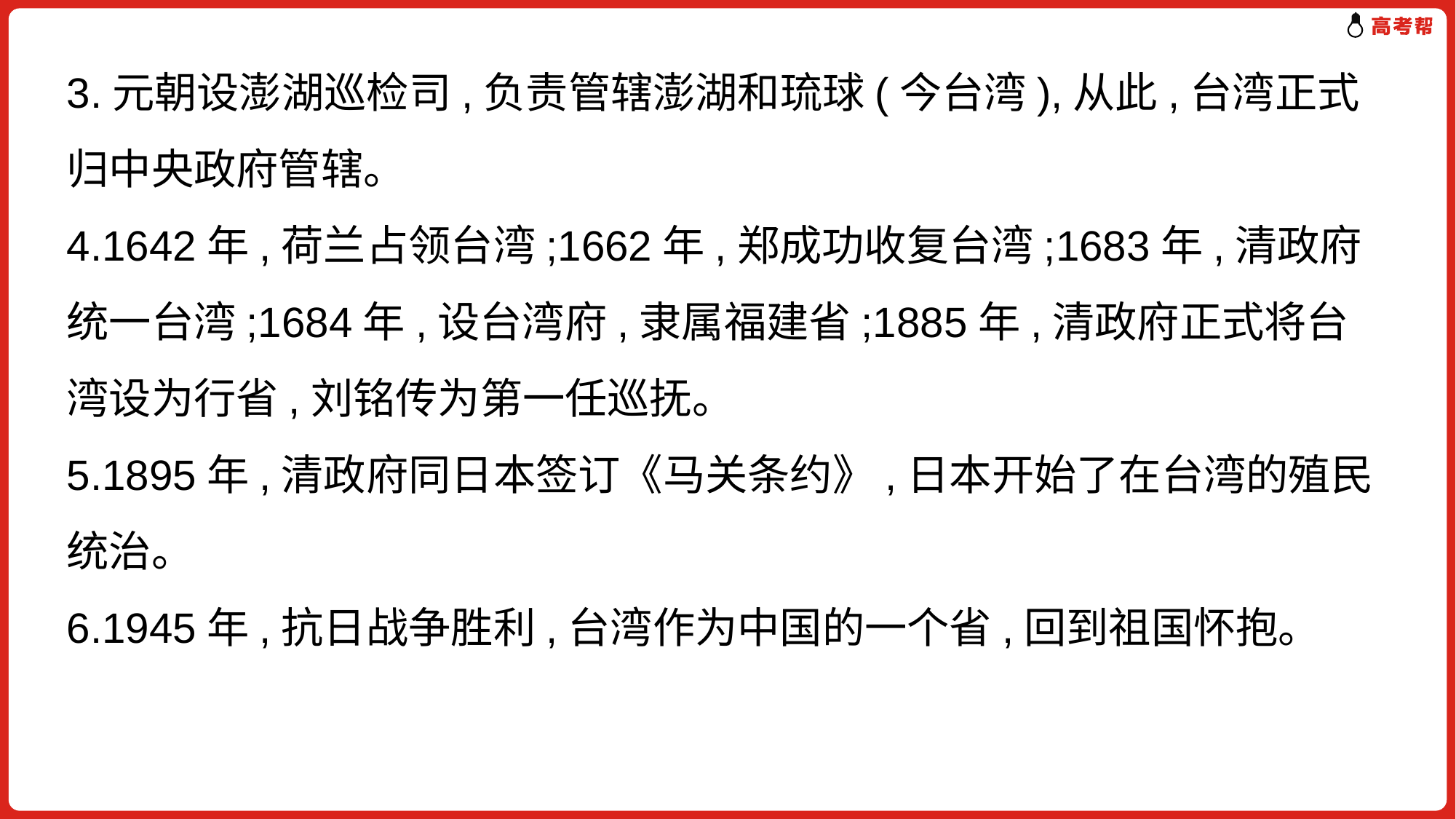

3.元朝设澎湖巡检司,负责管辖澎湖和琉球(今台湾),从此,台湾正式归中央政府管辖。
4.1642年,荷兰占领台湾;1662年,郑成功收复台湾;1683年,清政府统一台湾;1684年,设台湾府,隶属福建省;1885年,清政府正式将台湾设为行省,刘铭传为第一任巡抚。
5.1895年,清政府同日本签订《马关条约》,日本开始了在台湾的殖民统治。
6.1945年,抗日战争胜利,台湾作为中国的一个省,回到祖国怀抱。